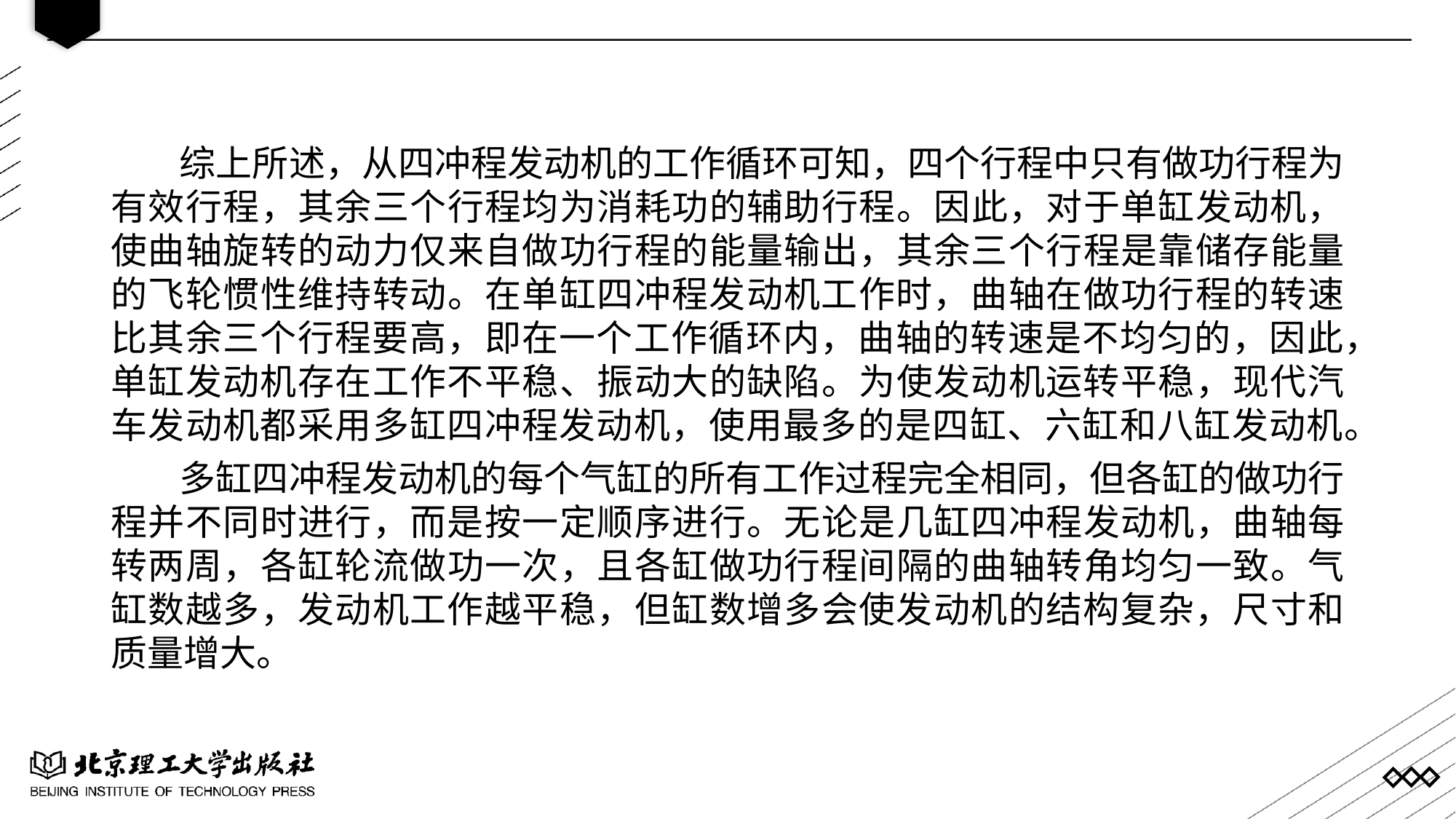

综上所述，从四冲程发动机的工作循环可知，四个行程中只有做功行程为有效行程，其余三个行程均为消耗功的辅助行程。因此，对于单缸发动机，使曲轴旋转的动力仅来自做功行程的能量输出，其余三个行程是靠储存能量的飞轮惯性维持转动。在单缸四冲程发动机工作时，曲轴在做功行程的转速比其余三个行程要高，即在一个工作循环内，曲轴的转速是不均匀的，因此，单缸发动机存在工作不平稳、振动大的缺陷。为使发动机运转平稳，现代汽车发动机都采用多缸四冲程发动机，使用最多的是四缸、六缸和八缸发动机。
多缸四冲程发动机的每个气缸的所有工作过程完全相同，但各缸的做功行程并不同时进行，而是按一定顺序进行。无论是几缸四冲程发动机，曲轴每转两周，各缸轮流做功一次，且各缸做功行程间隔的曲轴转角均匀一致。气缸数越多，发动机工作越平稳，但缸数增多会使发动机的结构复杂，尺寸和质量增大。